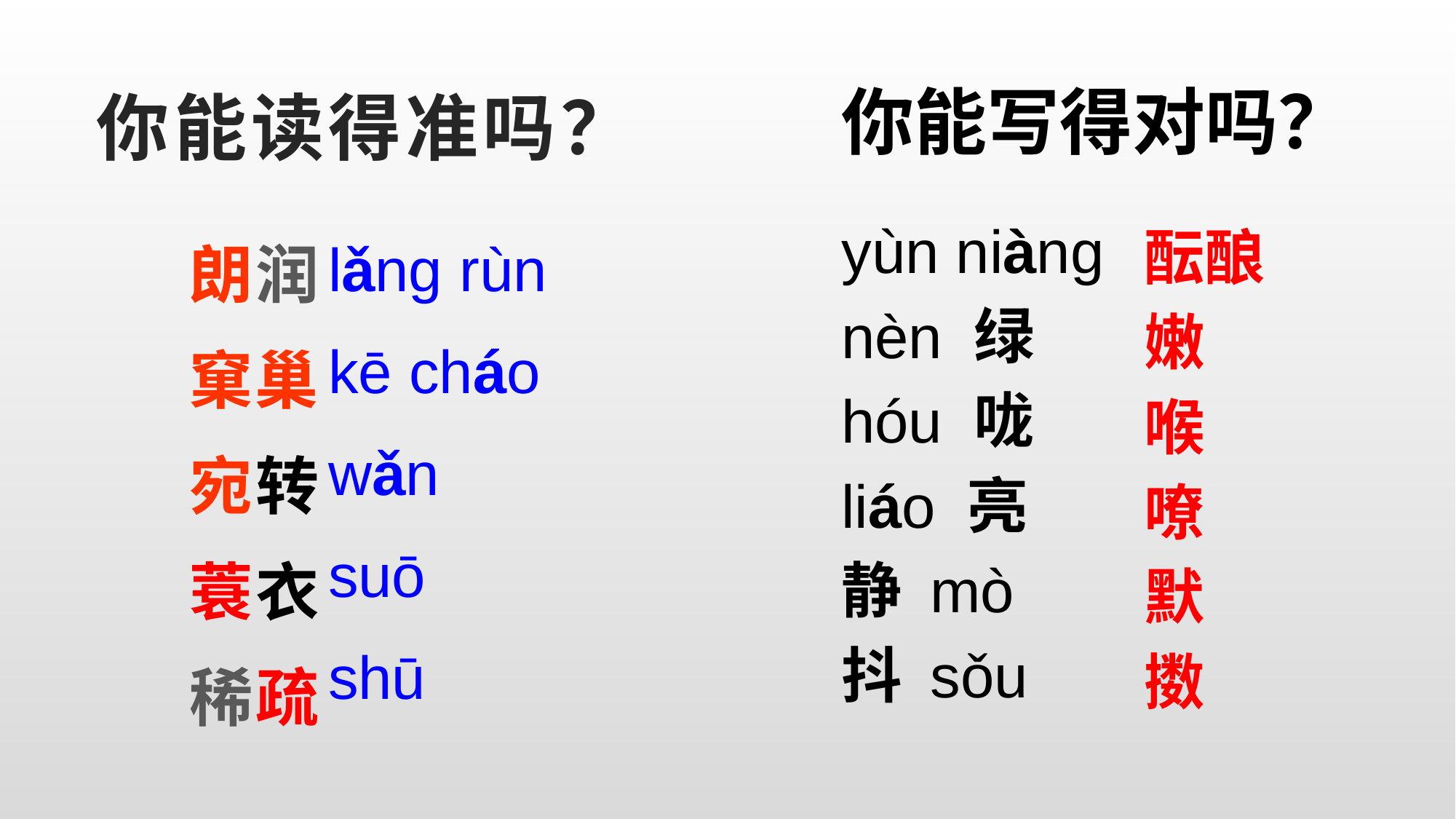

# 你能读得准吗？
你能写得对吗？
lǎng rùn
kē cháo
wǎn
suō
shū

yùn niàng
nèn 绿
hóu 咙
liáo 亮
静 mò
抖 sǒu
朗润
窠巢
宛转
蓑衣
稀疏

酝酿
嫩
喉
嘹
默
擞